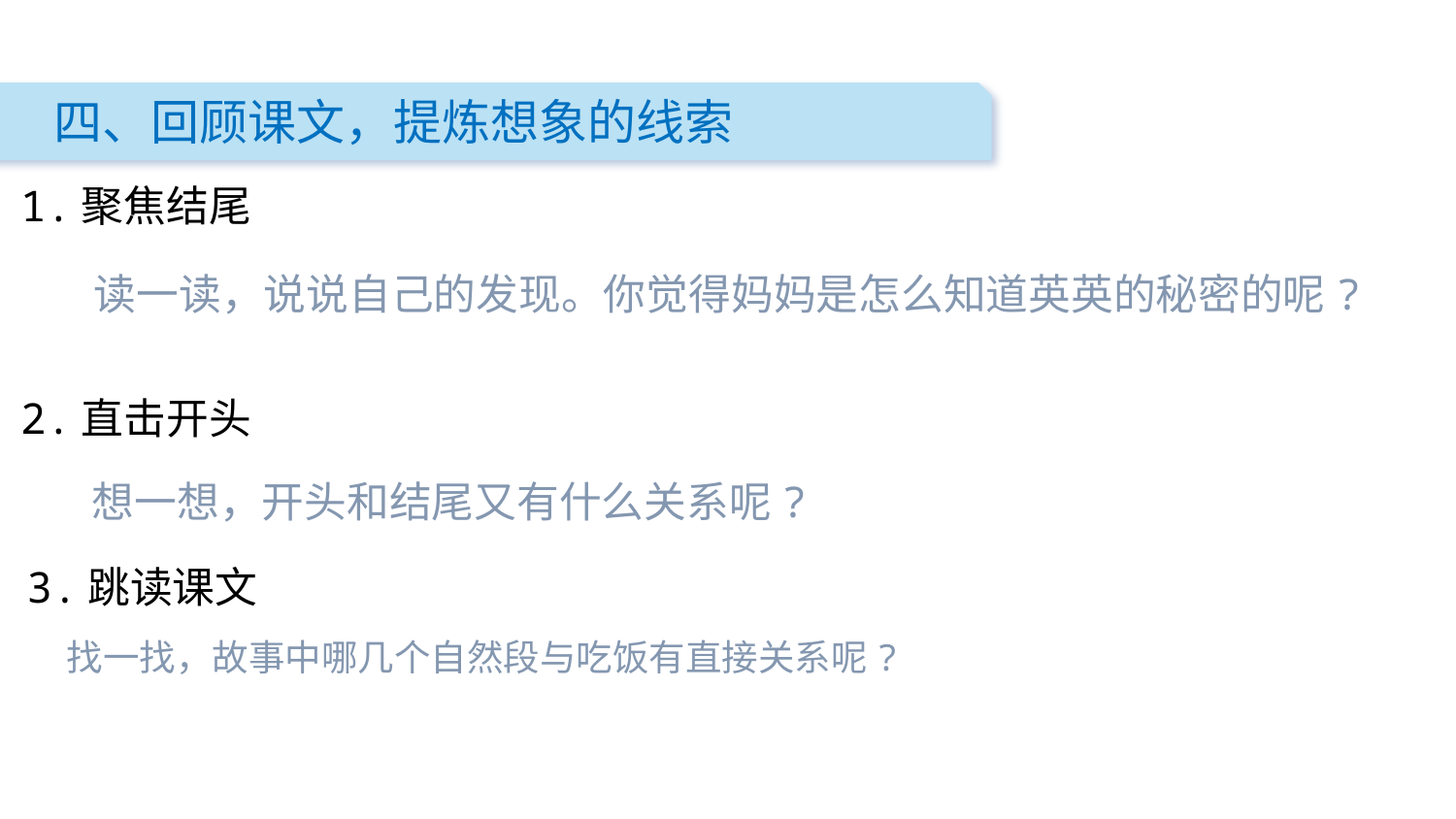

四、回顾课文，提炼想象的线索
1.聚焦结尾
读一读，说说自己的发现。你觉得妈妈是怎么知道英英的秘密的呢?
2.直击开头
想一想，开头和结尾又有什么关系呢?
3.跳读课文
找一找，故事中哪几个自然段与吃饭有直接关系呢?